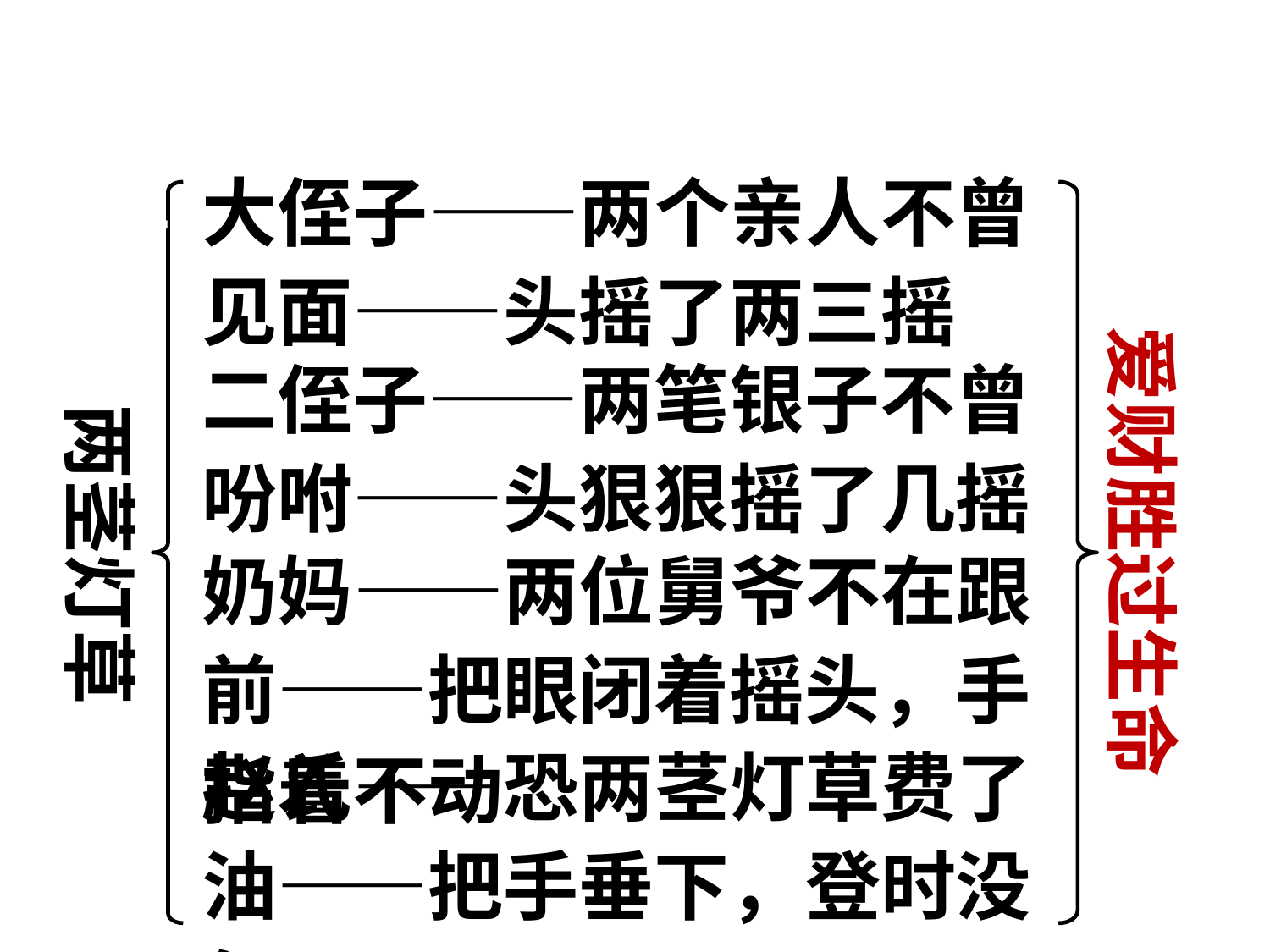

结构梳理
大侄子——两个亲人不曾见面——头摇了两三摇

爱财胜过生命
两茎灯草
二侄子——两笔银子不曾吩咐——头狠狠摇了几摇
奶妈——两位舅爷不在跟前——把眼闭着摇头，手指着不动
赵氏——恐两茎灯草费了油——把手垂下，登时没气